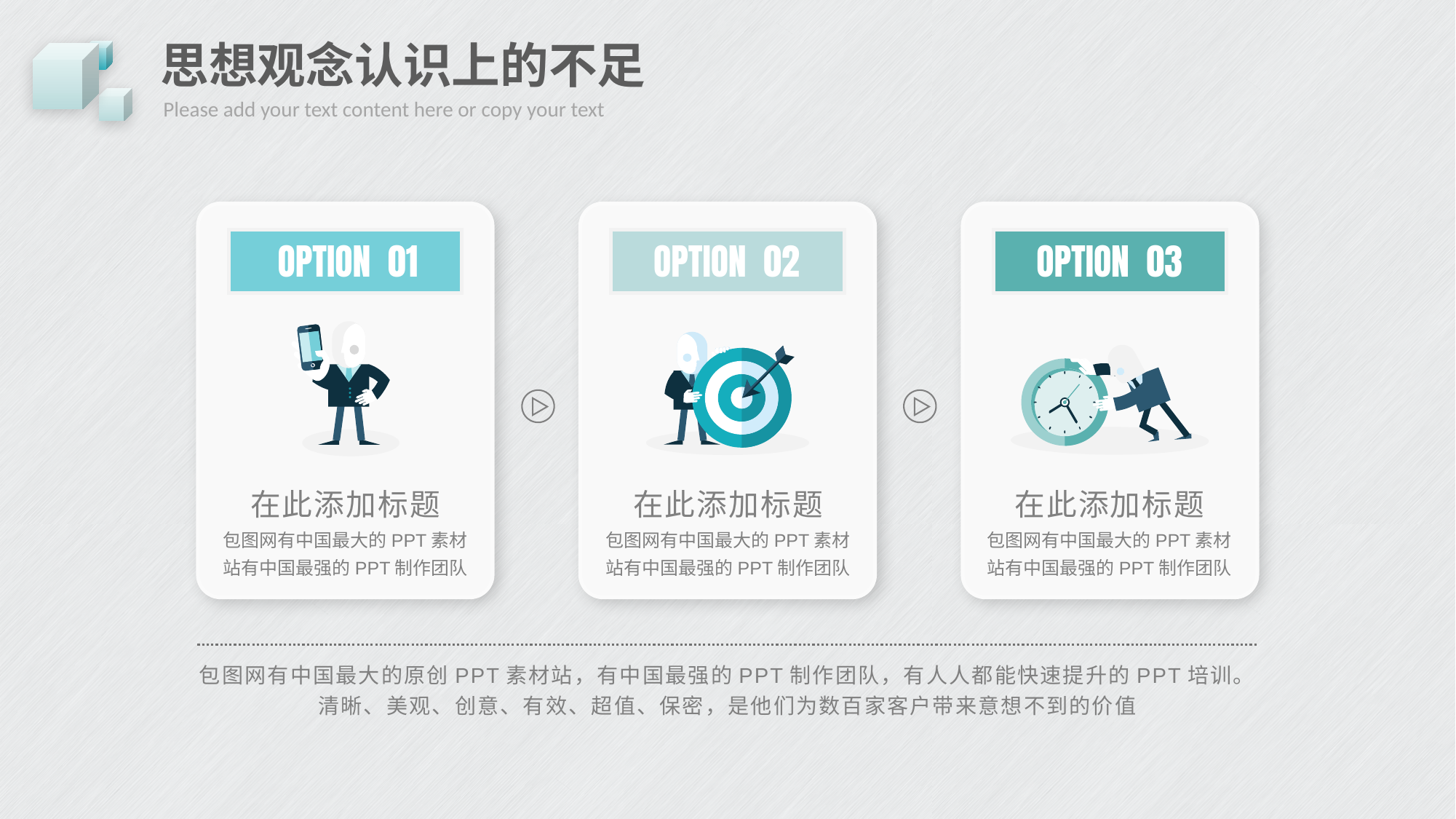

# 思想观念认识上的不足
Please add your text content here or copy your text

OPTION  01
OPTION  02
OPTION  03

在此添加标题
包图网有中国最大的PPT素材站有中国最强的PPT制作团队
在此添加标题
包图网有中国最大的PPT素材站有中国最强的PPT制作团队
在此添加标题
包图网有中国最大的PPT素材站有中国最强的PPT制作团队
包图网有中国最大的原创PPT素材站，有中国最强的PPT制作团队，有人人都能快速提升的PPT培训。清晰、美观、创意、有效、超值、保密，是他们为数百家客户带来意想不到的价值